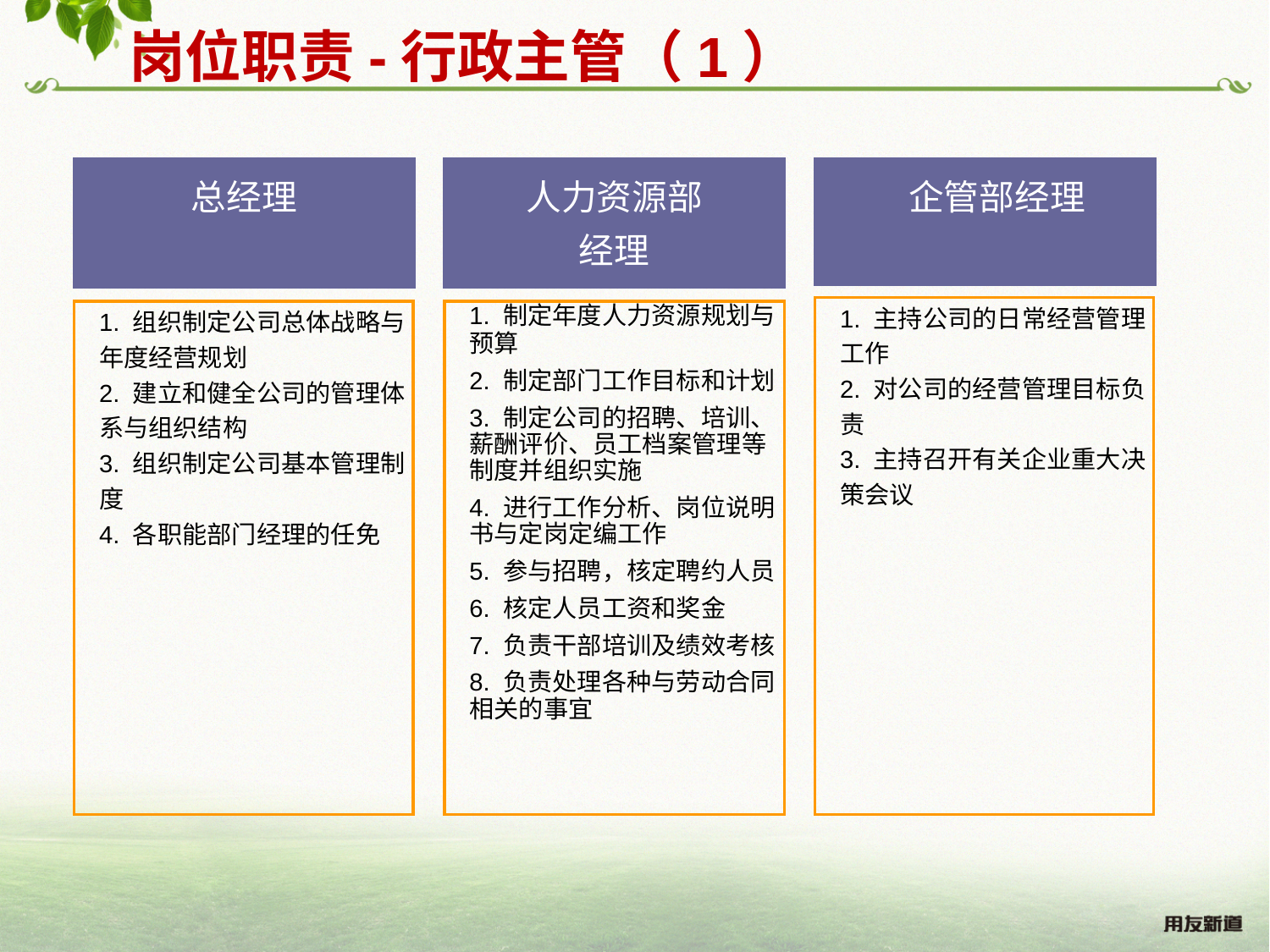

岗位职责-行政主管（1）
总经理
1. 组织制定公司总体战略与年度经营规划
2. 建立和健全公司的管理体系与组织结构
3. 组织制定公司基本管理制度
4. 各职能部门经理的任免
人力资源部
经理
1. 制定年度人力资源规划与预算
2. 制定部门工作目标和计划
3. 制定公司的招聘、培训、薪酬评价、员工档案管理等制度并组织实施
4. 进行工作分析、岗位说明书与定岗定编工作
5. 参与招聘，核定聘约人员
6. 核定人员工资和奖金
7. 负责干部培训及绩效考核
8. 负责处理各种与劳动合同相关的事宜
  企管部经理
1. 主持公司的日常经营管理工作
2. 对公司的经营管理目标负责
3. 主持召开有关企业重大决策会议